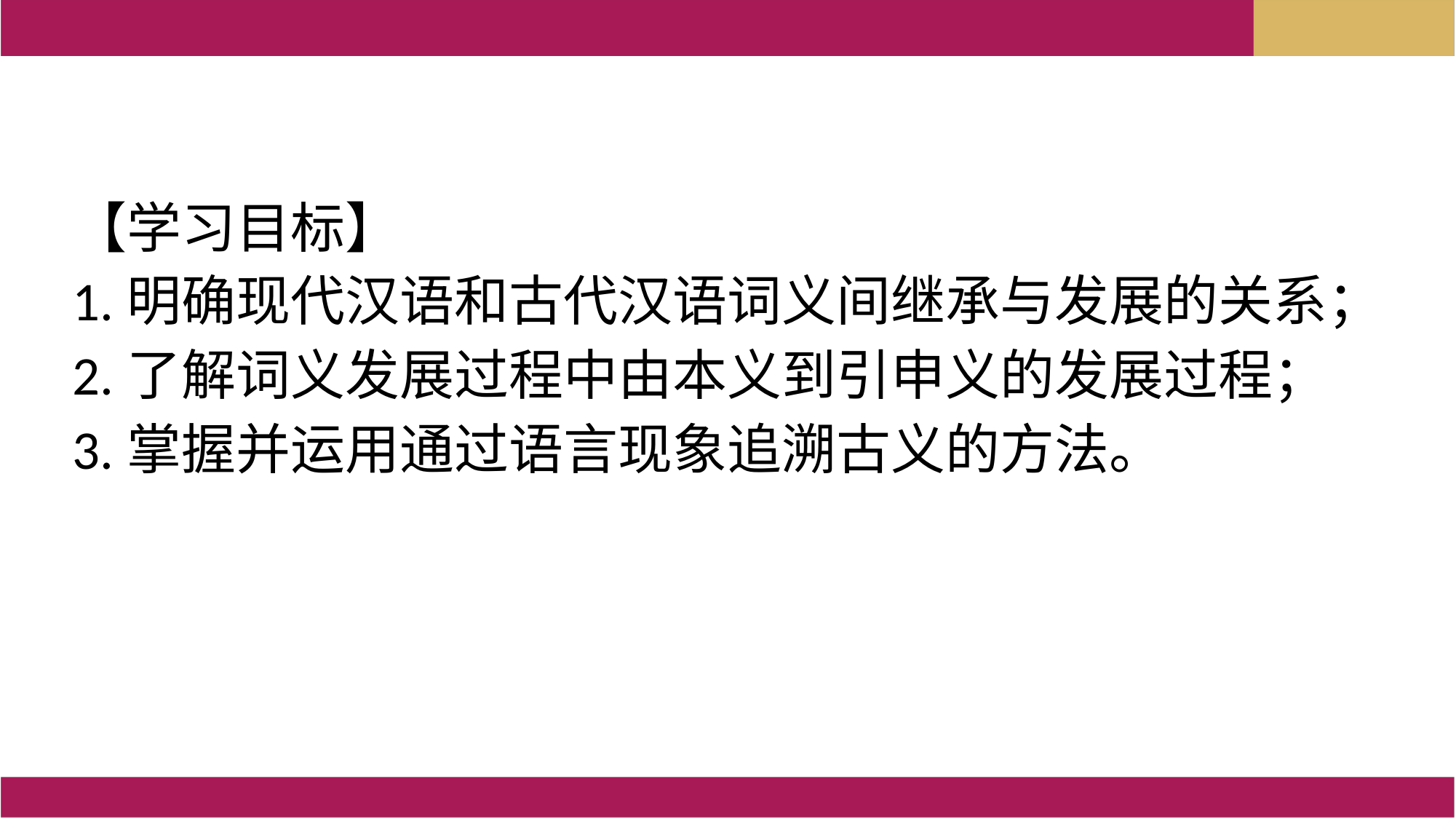

【学习目标】
1.明确现代汉语和古代汉语词义间继承与发展的关系；
2.了解词义发展过程中由本义到引申义的发展过程；
3.掌握并运用通过语言现象追溯古义的方法。